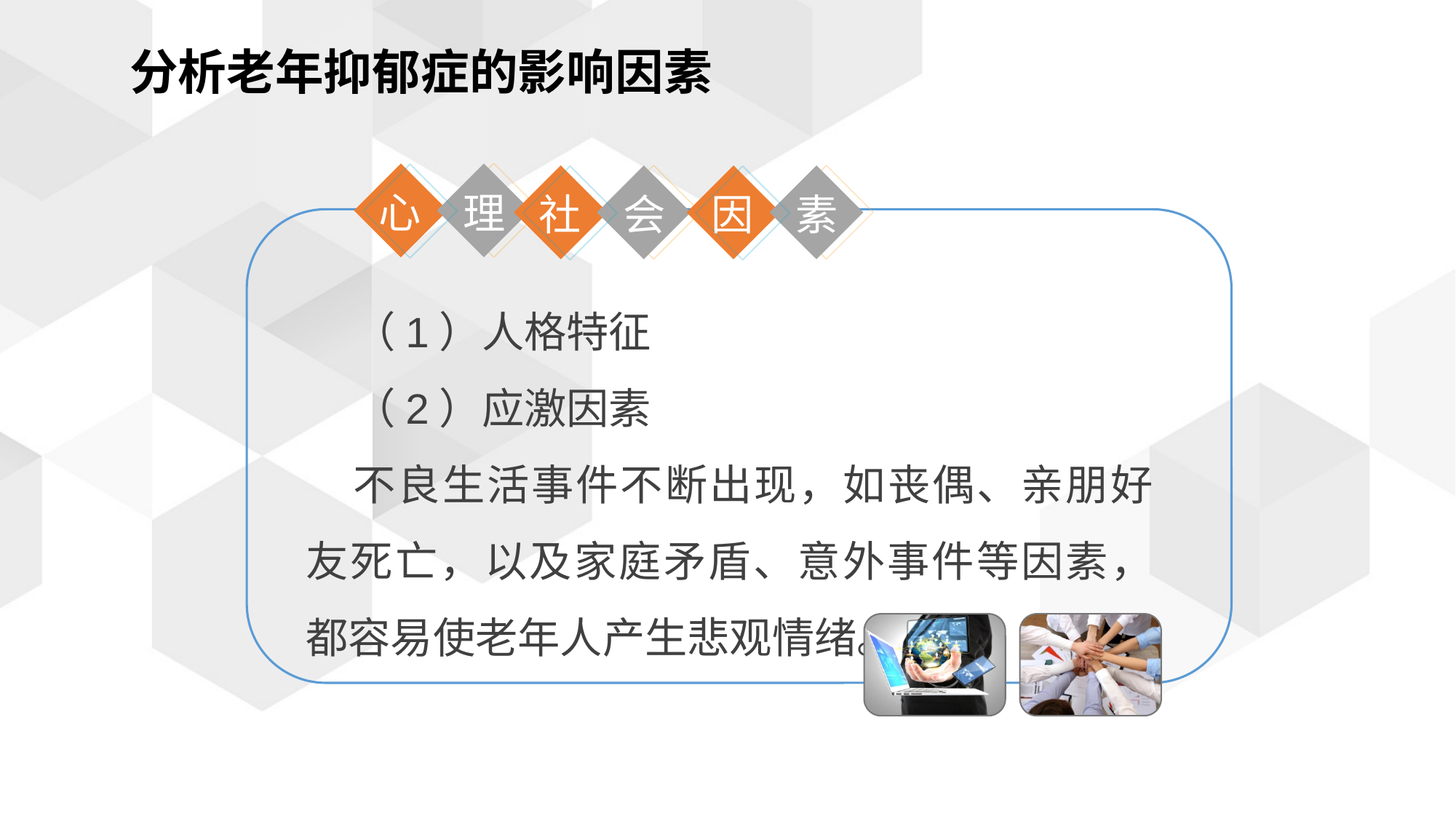

分析老年抑郁症的影响因素

心

理

社

因

会

素

（1）人格特征
（2）应激因素
不良生活事件不断出现，如丧偶、亲朋好友死亡，以及家庭矛盾、意外事件等因素，都容易使老年人产生悲观情绪。